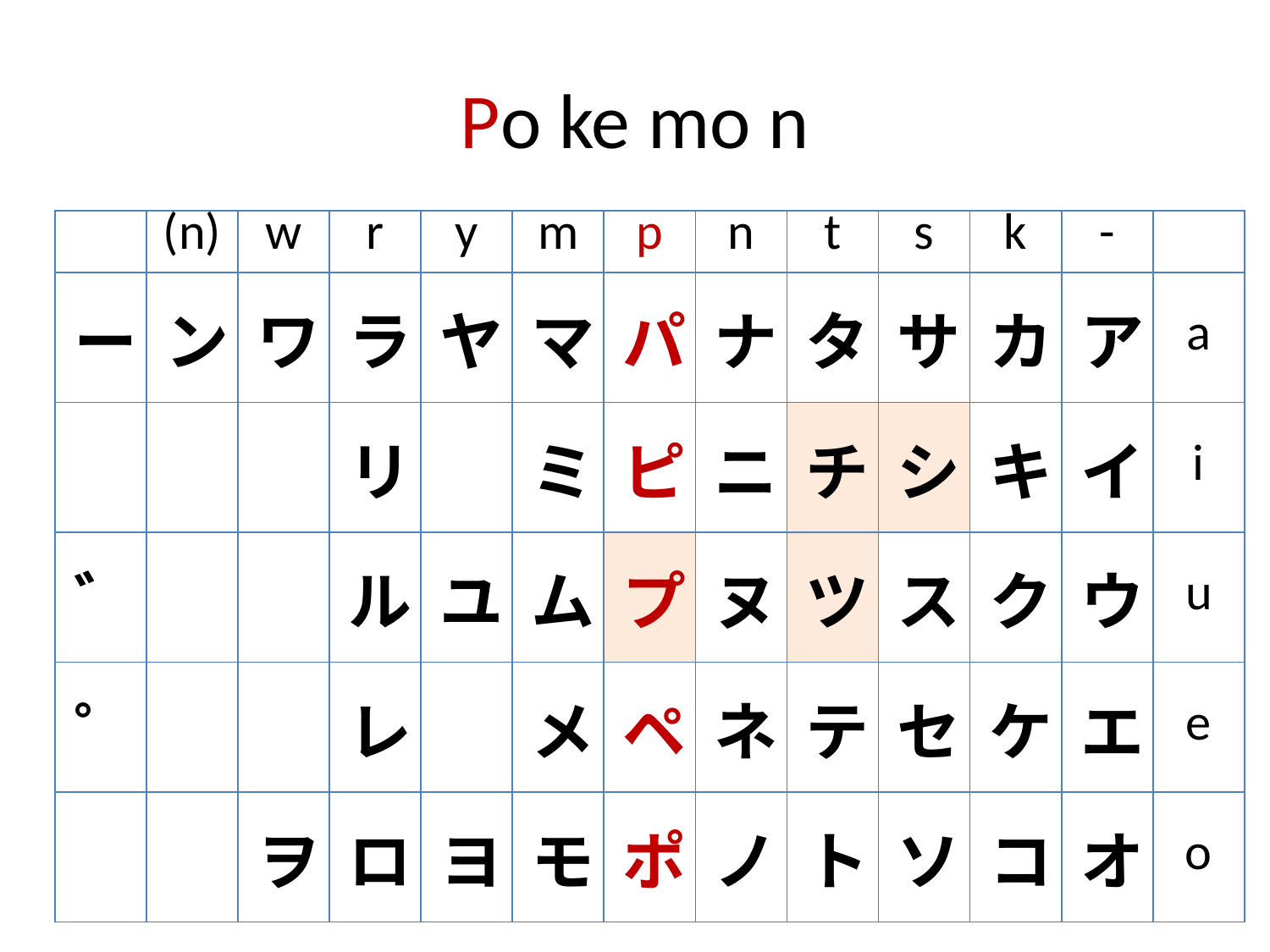

# Po ke mo n
|  | (n) | w | r | y | m | p | n | t | s | k | - |  |
| --- | --- | --- | --- | --- | --- | --- | --- | --- | --- | --- | --- | --- |
| ー | ン | ワ | ラ | ヤ | マ | パ | ナ | タ | サ | カ | ア | a |
|  |  |  | リ |  | ミ | ピ | ニ | チ | シ | キ | イ | i |
| ゛ |  |  | ル | ユ | ム | プ | ヌ | ツ | ス | ク | ウ | u |
| ゜ |  |  | レ |  | メ | ペ | ネ | テ | セ | ケ | エ | e |
|  |  | ヲ | ロ | ヨ | モ | ポ | ノ | ト | ソ | コ | オ | o |